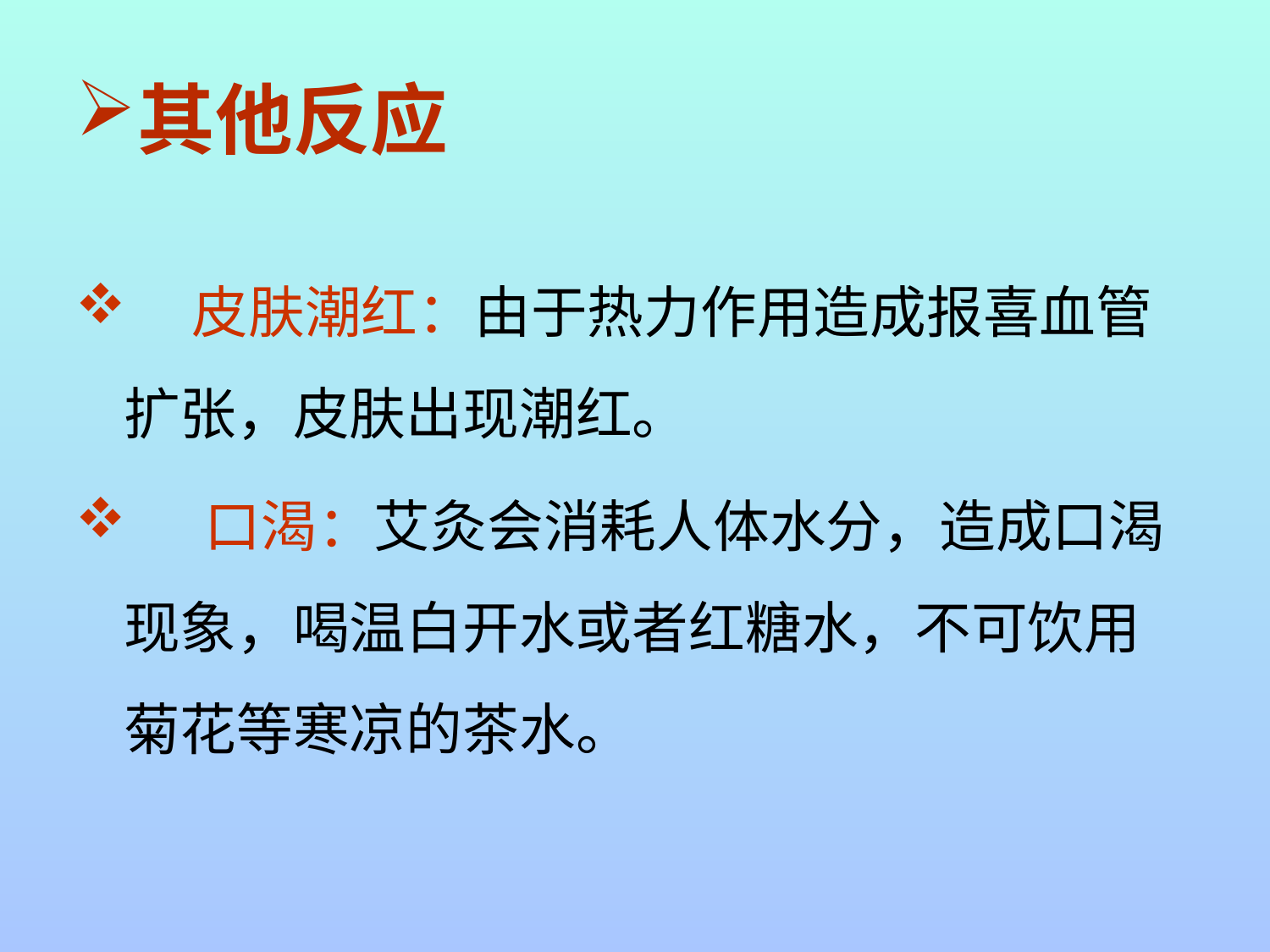

# 其他反应
    皮肤潮红：由于热力作用造成报喜血管扩张，皮肤出现潮红。
     口渴：艾灸会消耗人体水分，造成口渴现象，喝温白开水或者红糖水，不可饮用菊花等寒凉的茶水。